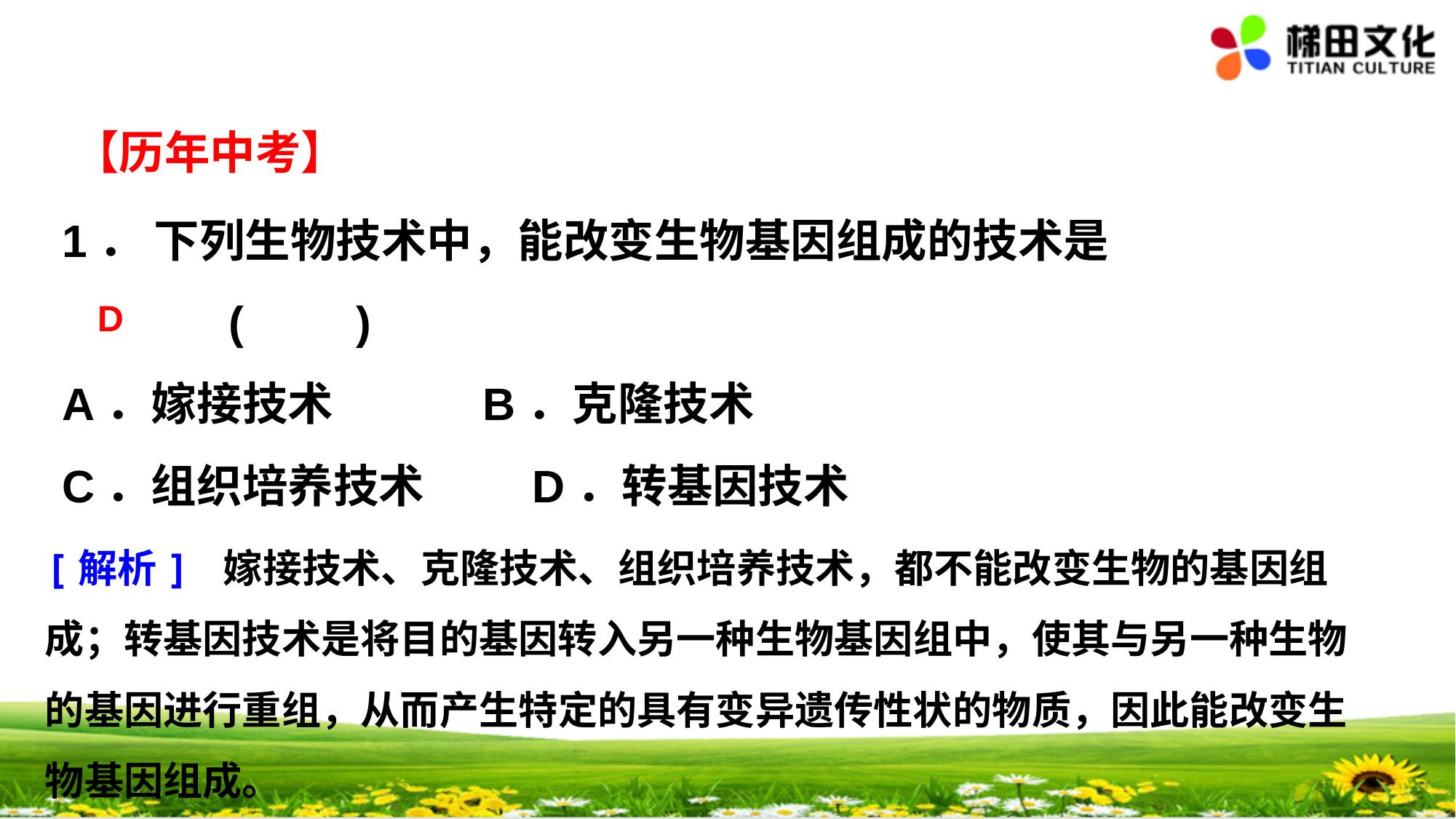

【历年中考】
1． 下列生物技术中，能改变生物基因组成的技术是                                           (　　)
A．嫁接技术  　       B．克隆技术
C．组织培养技术  　   D．转基因技术
D
[解析] 嫁接技术、克隆技术、组织培养技术，都不能改变生物的基因组成；转基因技术是将目的基因转入另一种生物基因组中，使其与另一种生物的基因进行重组，从而产生特定的具有变异遗传性状的物质，因此能改变生物基因组成。